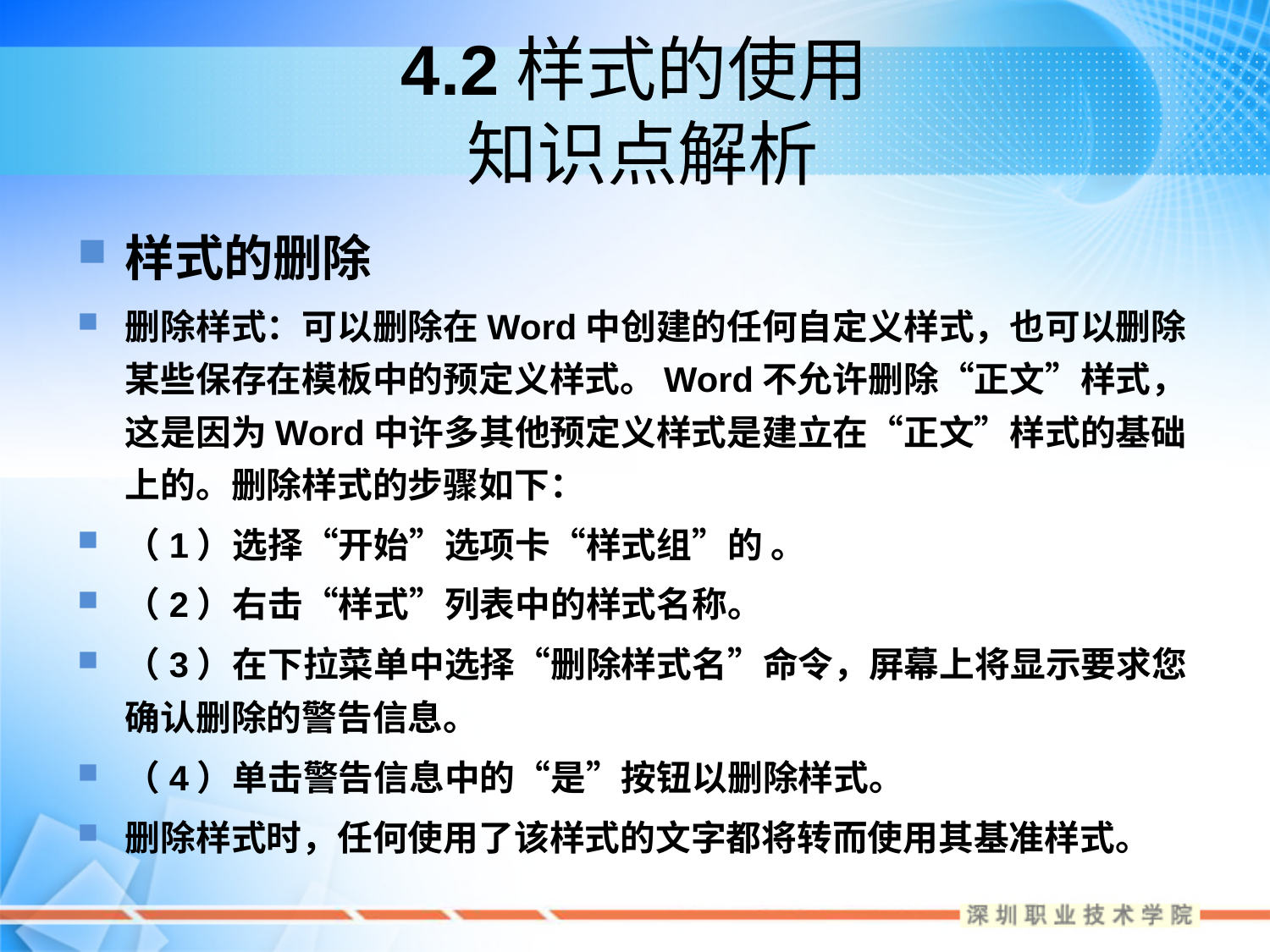

# 4.2样式的使用 知识点解析
样式的删除
删除样式：可以删除在Word中创建的任何自定义样式，也可以删除某些保存在模板中的预定义样式。Word不允许删除“正文”样式，这是因为Word中许多其他预定义样式是建立在“正文”样式的基础上的。删除样式的步骤如下：
（1）选择“开始”选项卡“样式组”的 。
（2）右击“样式”列表中的样式名称。
（3）在下拉菜单中选择“删除样式名”命令，屏幕上将显示要求您确认删除的警告信息。
（4）单击警告信息中的“是”按钮以删除样式。
删除样式时，任何使用了该样式的文字都将转而使用其基准样式。